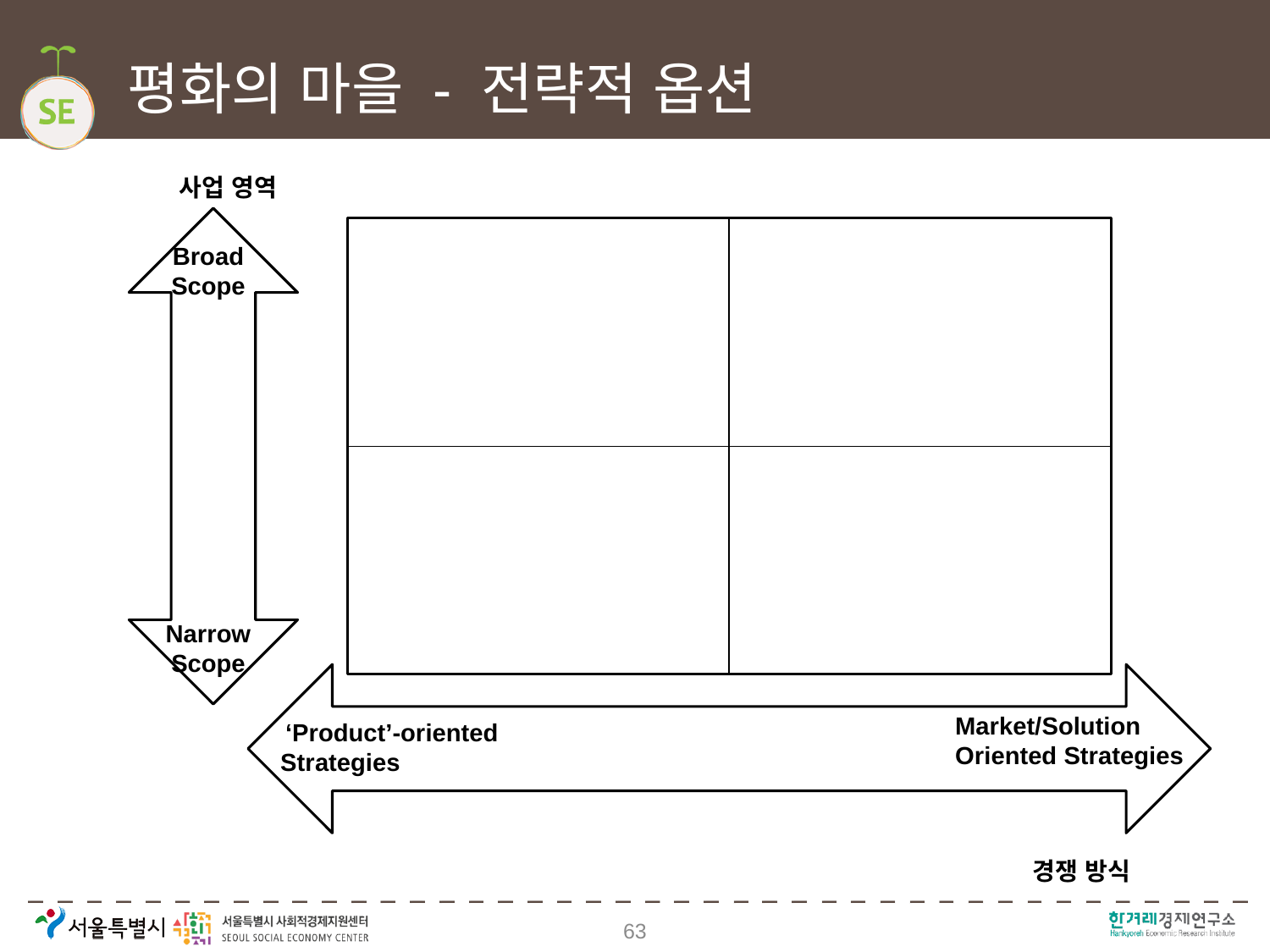

# 평화의 마을 - 전략적 옵션
사업 영역

Broad
Scope
Narrow
Scope

Market/Solution
Oriented Strategies
‘Product’-oriented
Strategies
경쟁 방식
63